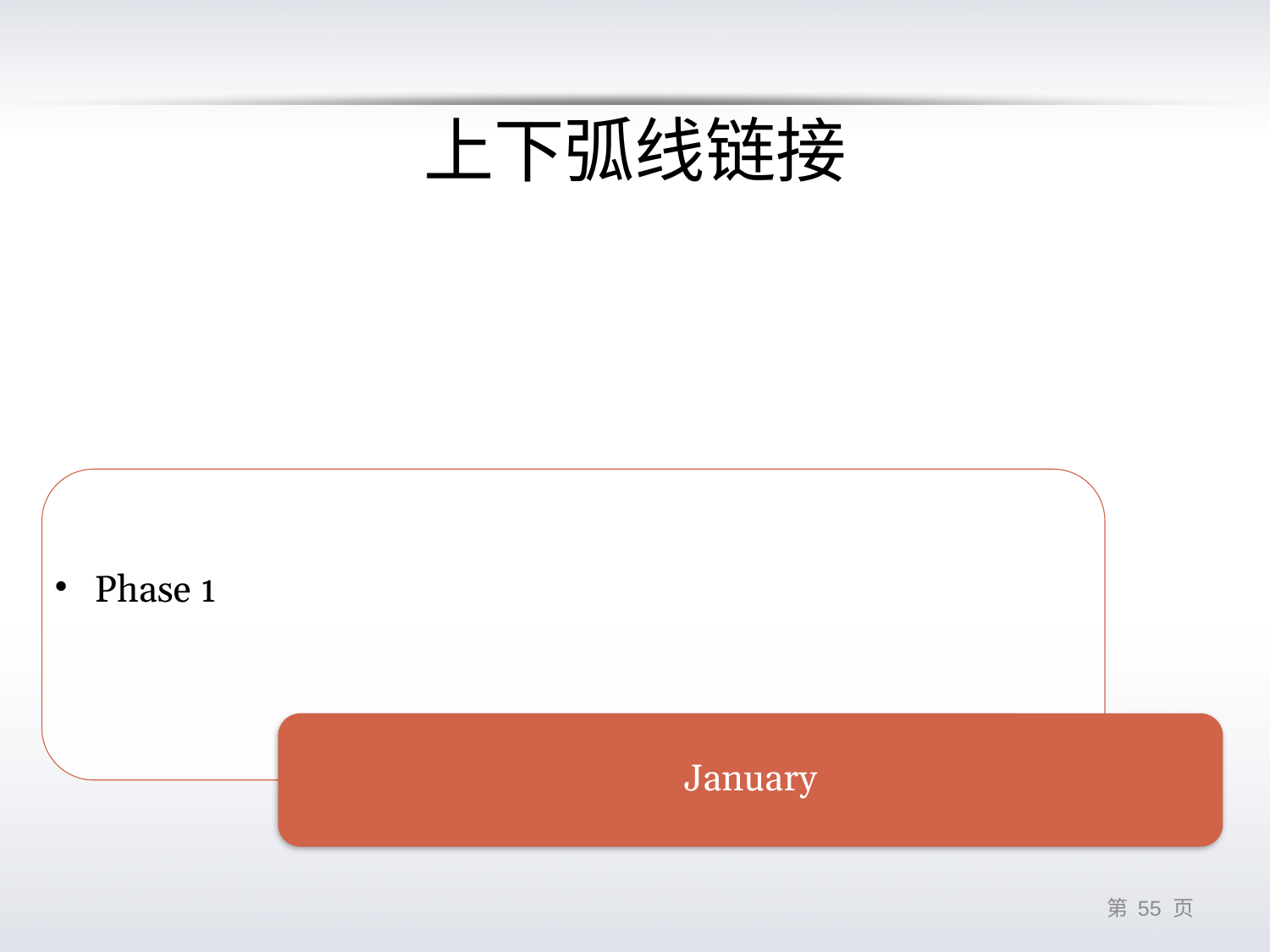

# 上下弧线链接
January
Phase 1
第 55 页